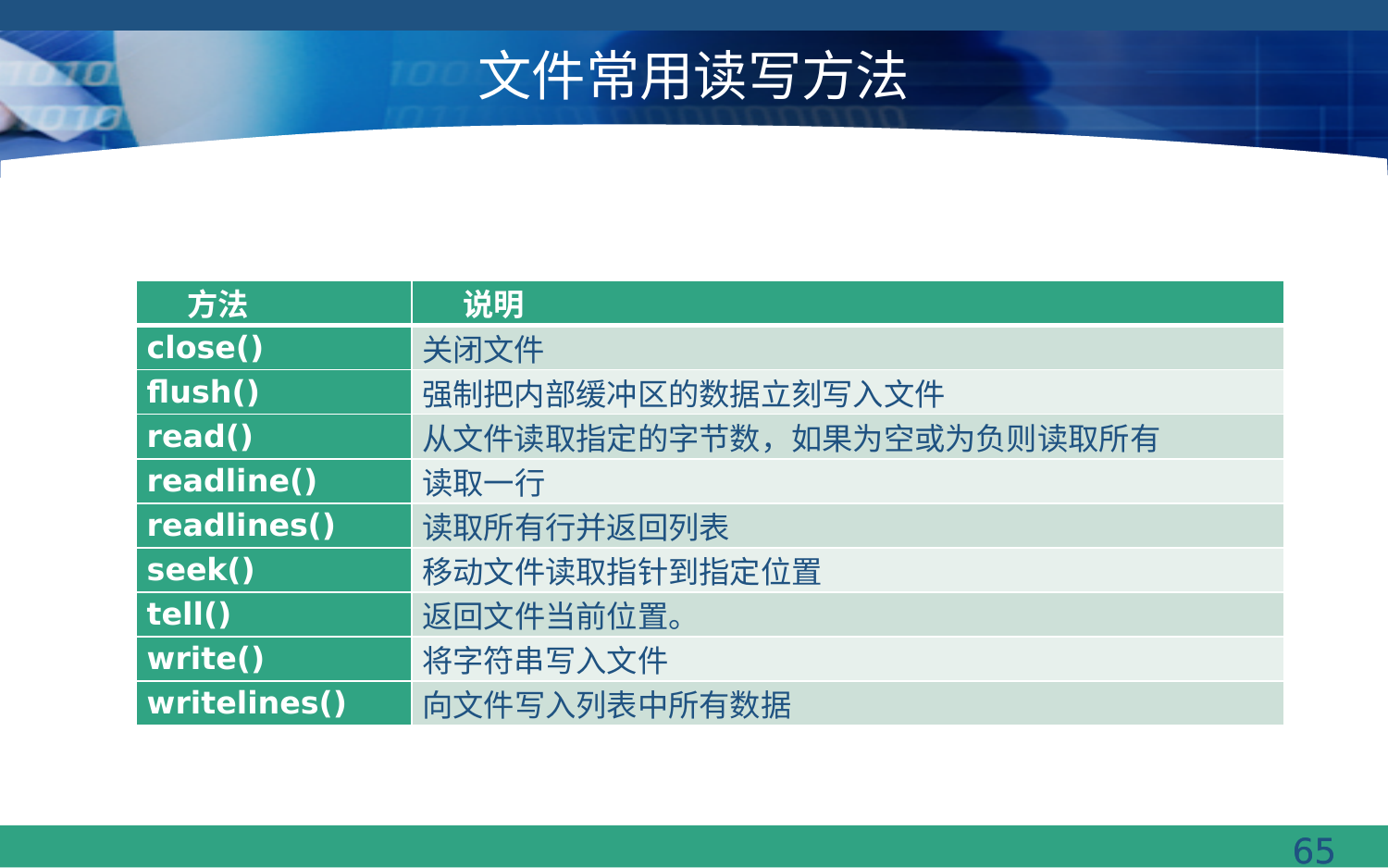

# 文件常用读写方法
| 方法 | 说明 |
| --- | --- |
| close() | 关闭文件 |
| flush() | 强制把内部缓冲区的数据立刻写入文件 |
| read() | 从文件读取指定的字节数，如果为空或为负则读取所有 |
| readline() | 读取一行 |
| readlines() | 读取所有行并返回列表 |
| seek() | 移动文件读取指针到指定位置 |
| tell() | 返回文件当前位置。 |
| write() | 将字符串写入文件 |
| writelines() | 向文件写入列表中所有数据 |